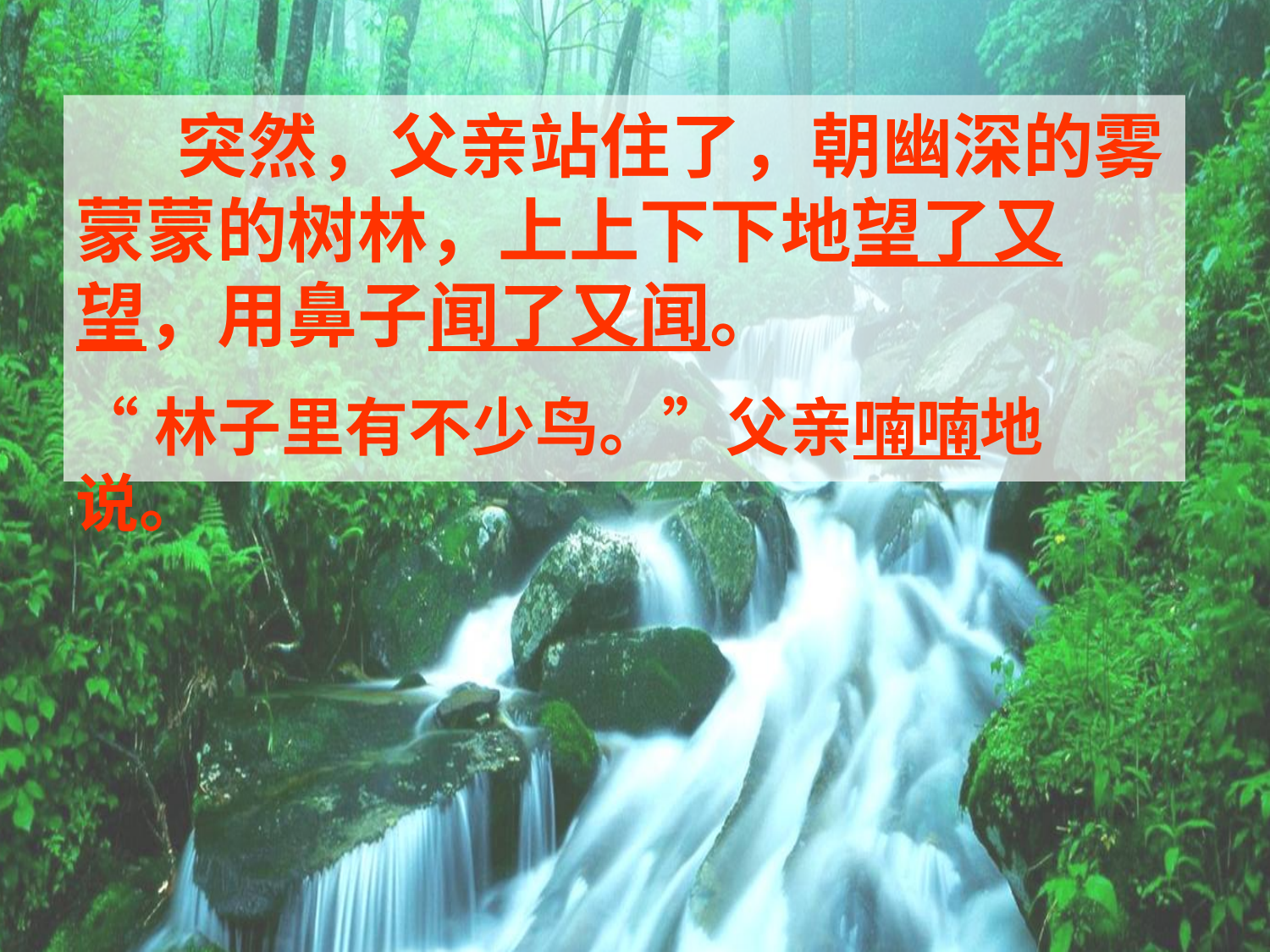

突然，父亲站住了，朝幽深的雾蒙蒙的树林，上上下下地望了又望，用鼻子闻了又闻。

“林子里有不少鸟。”父亲喃喃地说。